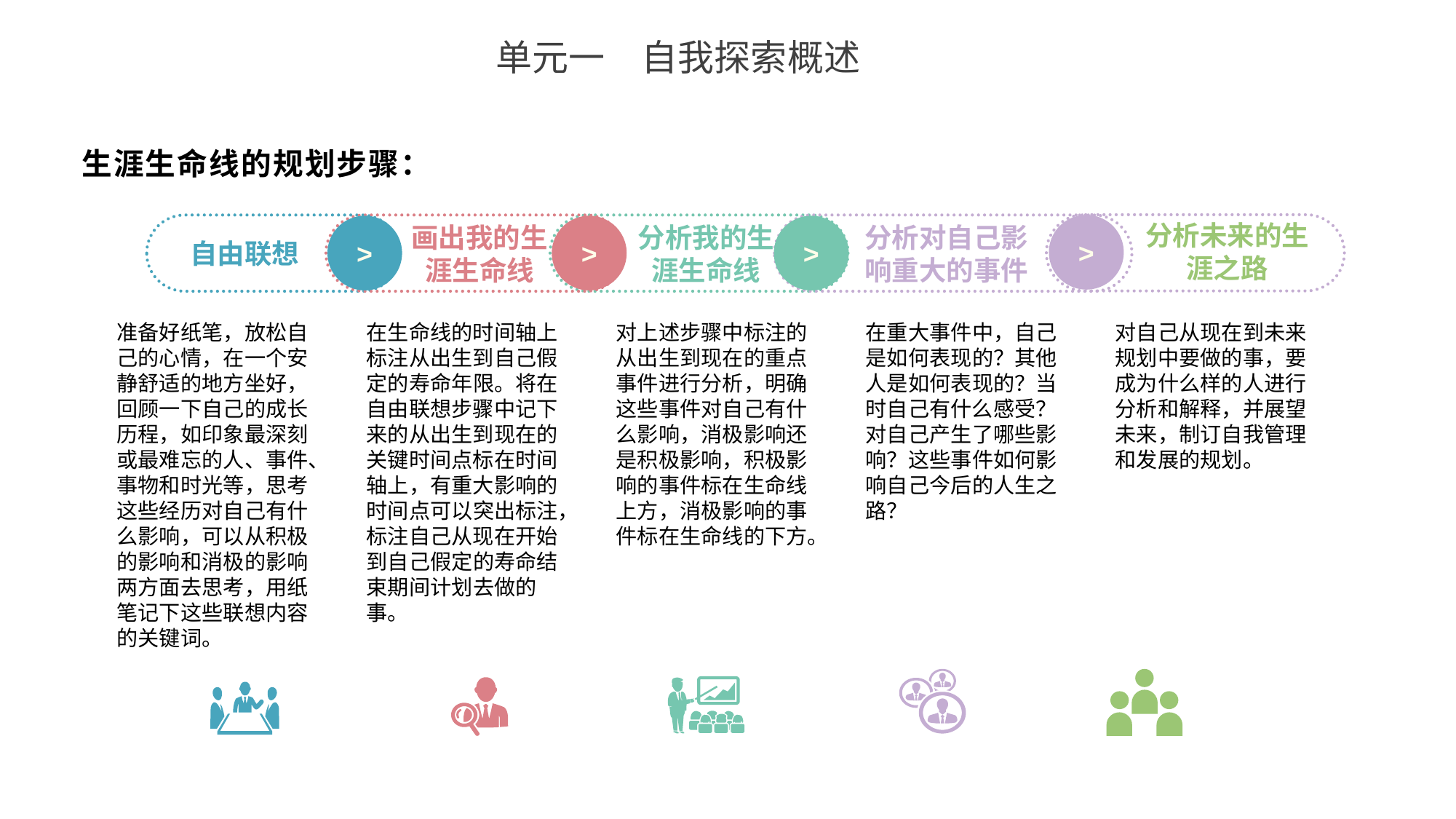

单元一　自我探索概述
生涯生命线的规划步骤：
分析未来的生涯之路
画出我的生涯生命线
分析我的生涯生命线
分析对自己影响重大的事件

>

>
>
>
自由联想
准备好纸笔，放松自己的心情，在一个安静舒适的地方坐好，回顾一下自己的成长历程，如印象最深刻或最难忘的人、事件、事物和时光等，思考这些经历对自己有什么影响，可以从积极的影响和消极的影响两方面去思考，用纸笔记下这些联想内容的关键词。
在生命线的时间轴上标注从出生到自己假定的寿命年限。将在自由联想步骤中记下来的从出生到现在的关键时间点标在时间轴上，有重大影响的时间点可以突出标注，标注自己从现在开始到自己假定的寿命结束期间计划去做的
事。
对上述步骤中标注的从出生到现在的重点事件进行分析，明确这些事件对自己有什么影响，消极影响还是积极影响，积极影响的事件标在生命线上方，消极影响的事件标在生命线的下方。
在重大事件中，自己是如何表现的？其他人是如何表现的？当时自己有什么感受？对自己产生了哪些影响？这些事件如何影响自己今后的人生之路？
对自己从现在到未来规划中要做的事，要成为什么样的人进行分析和解释，并展望未来，制订自我管理和发展的规划。